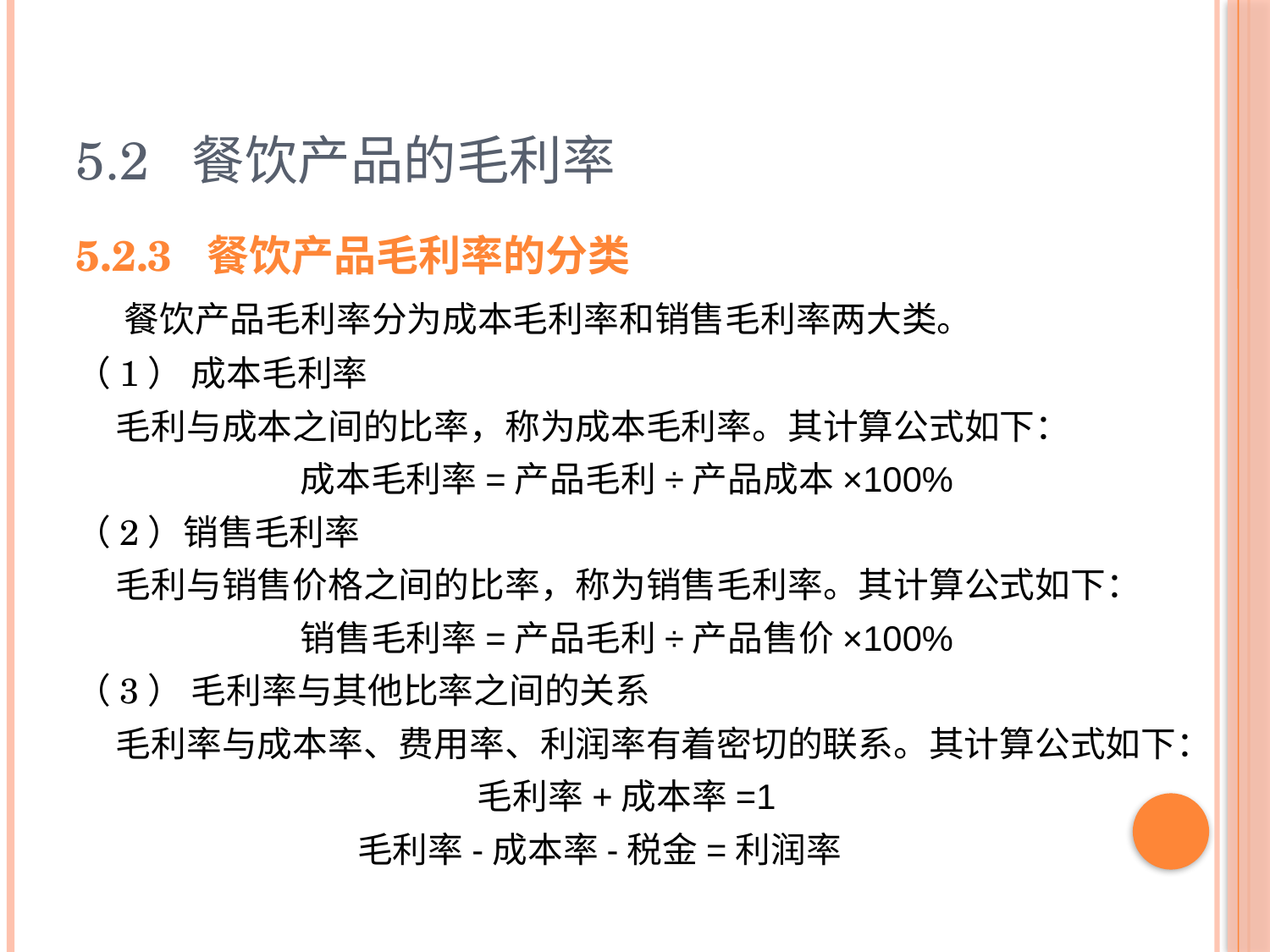

# 5.2  餐饮产品的毛利率
5.2.3  餐饮产品毛利率的分类
    餐饮产品毛利率分为成本毛利率和销售毛利率两大类。
（1） 成本毛利率
    毛利与成本之间的比率，称为成本毛利率。其计算公式如下：
成本毛利率=产品毛利÷产品成本×100%
（2）销售毛利率
    毛利与销售价格之间的比率，称为销售毛利率。其计算公式如下：
销售毛利率=产品毛利÷产品售价×100%
（3） 毛利率与其他比率之间的关系
    毛利率与成本率、费用率、利润率有着密切的联系。其计算公式如下：
毛利率+成本率=1
毛利率-成本率-税金=利润率